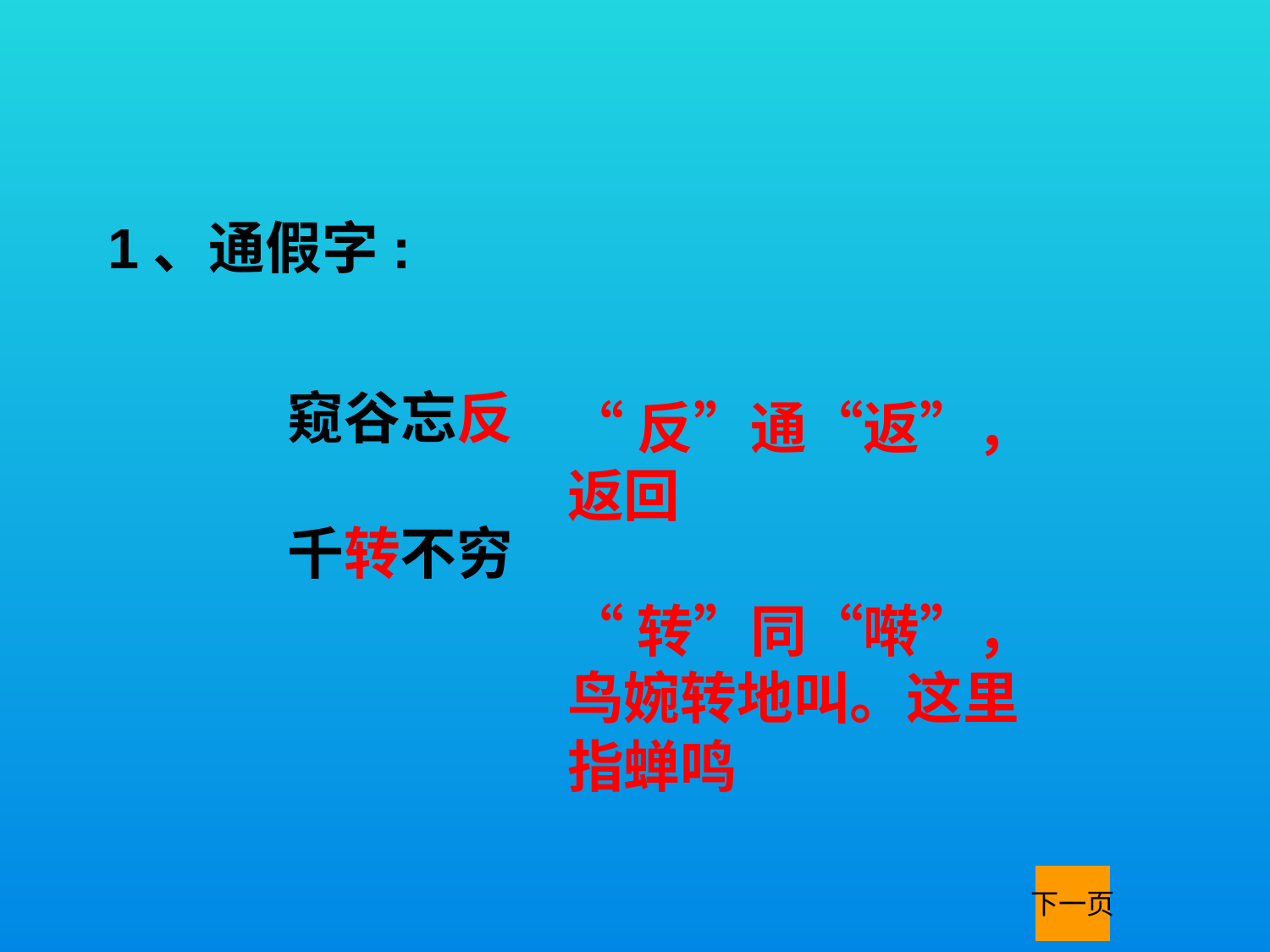

1、通假字:

窥谷忘反

千转不穷
“反”通“返”，返回

“转”同“啭”，鸟婉转地叫。这里指蝉鸣

下一页